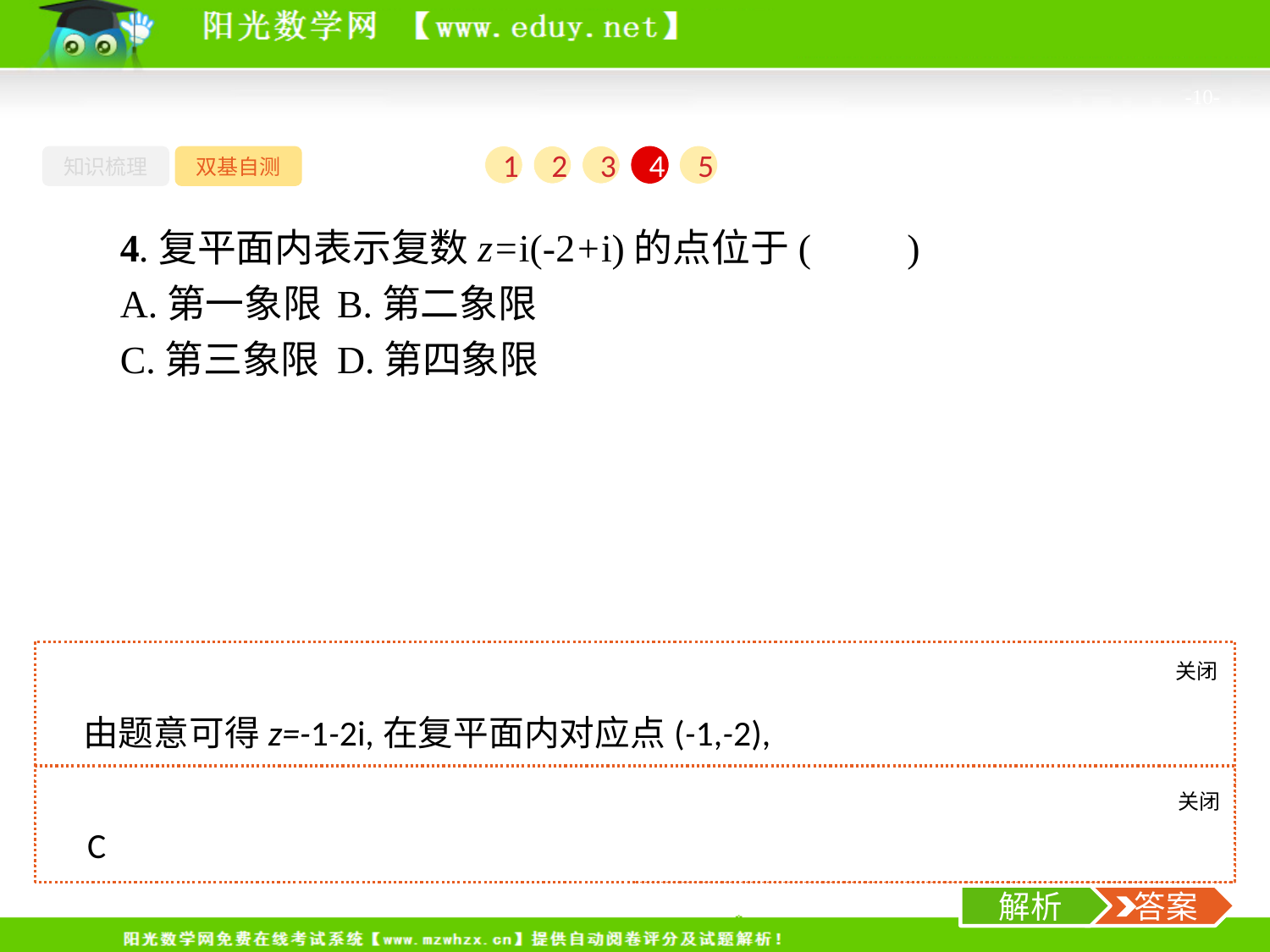

-10-
知识梳理
双基自测
1
2
3
4
5
4.复平面内表示复数z=i(-2+i)的点位于(　　)
A.第一象限	B.第二象限
C.第三象限	D.第四象限

关闭
解析

由题意可得z=-1-2i,在复平面内对应点(-1,-2),
则该点位于第三象限.故选C.

关闭
解析
  答案

C
解析
  答案